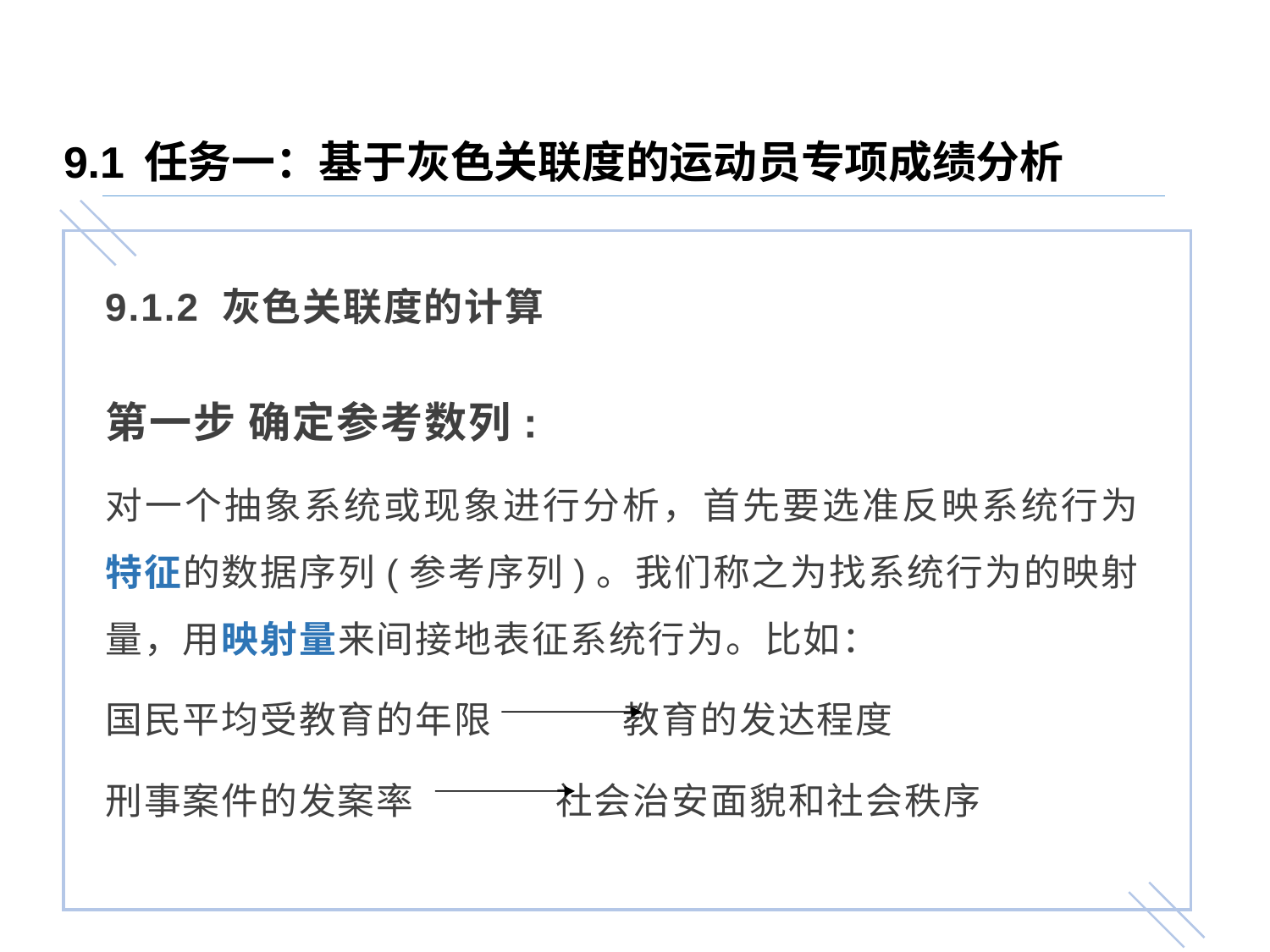

9.1 任务一：基于灰色关联度的运动员专项成绩分析

9.1.2 灰色关联度的计算

第一步 确定参考数列:
对一个抽象系统或现象进行分析，首先要选准反映系统行为特征的数据序列(参考序列)。我们称之为找系统行为的映射量，用映射量来间接地表征系统行为。比如：
国民平均受教育的年限             教育的发达程度
刑事案件的发案率              社会治安面貌和社会秩序